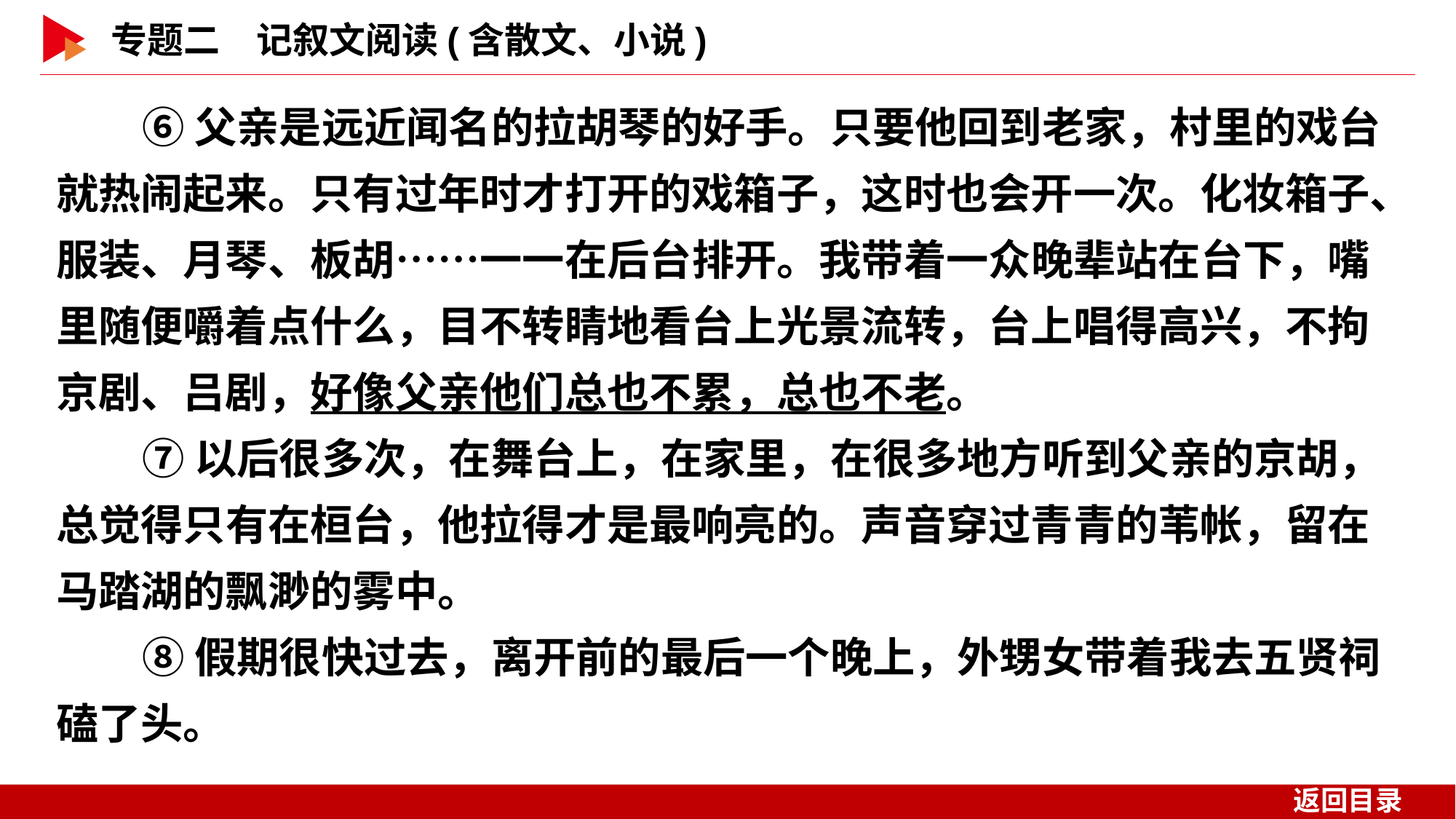

⑥父亲是远近闻名的拉胡琴的好手。只要他回到老家，村里的戏台就热闹起来。只有过年时才打开的戏箱子，这时也会开一次。化妆箱子、服装、月琴、板胡……一一在后台排开。我带着一众晚辈站在台下，嘴里随便嚼着点什么，目不转睛地看台上光景流转，台上唱得高兴，不拘京剧、吕剧，好像父亲他们总也不累，总也不老。
⑦以后很多次，在舞台上，在家里，在很多地方听到父亲的京胡，总觉得只有在桓台，他拉得才是最响亮的。声音穿过青青的苇帐，留在马踏湖的飘渺的雾中。
⑧假期很快过去，离开前的最后一个晚上，外甥女带着我去五贤祠磕了头。